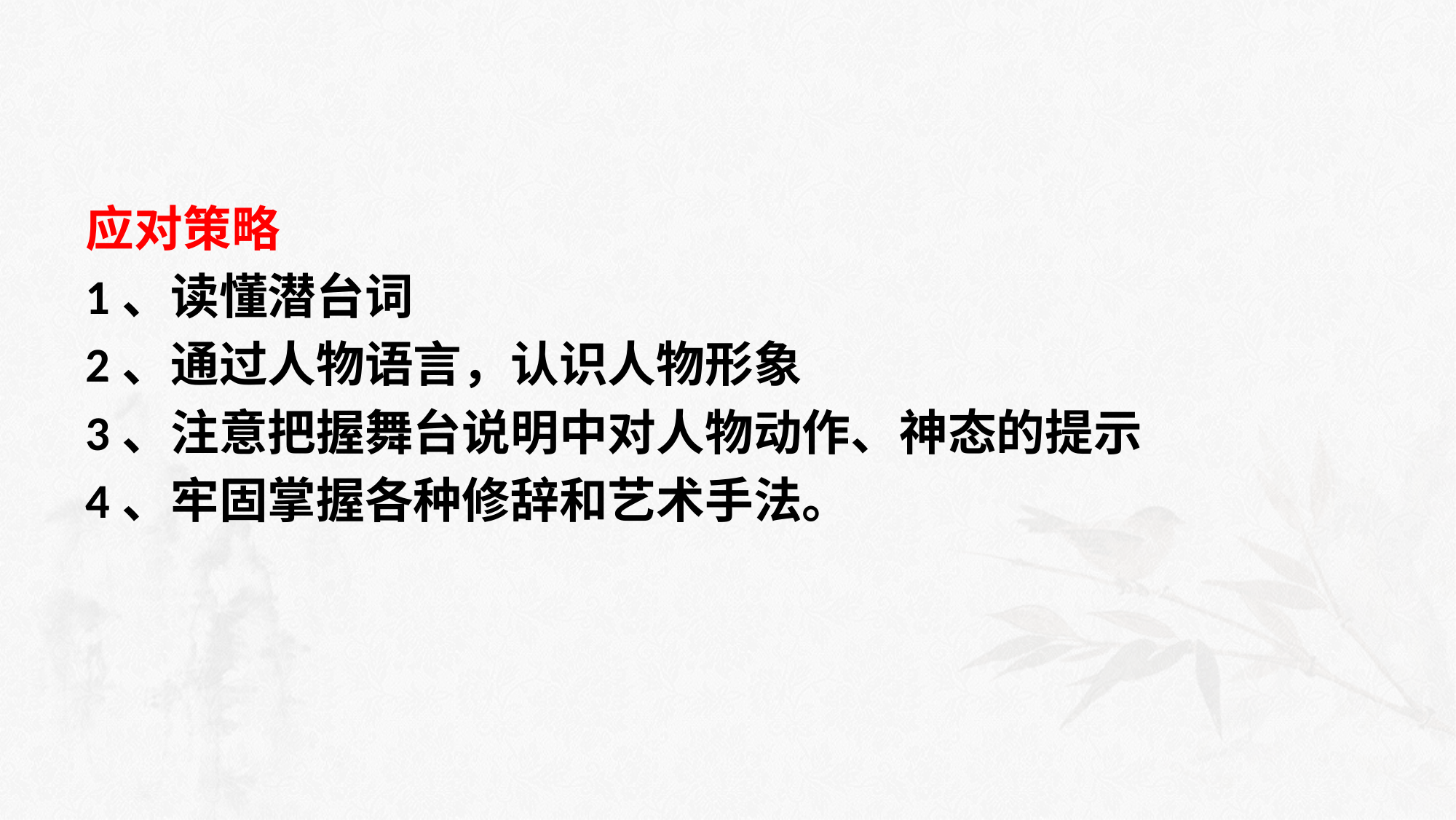

#
应对策略
1、读懂潜台词
2、通过人物语言，认识人物形象
3、注意把握舞台说明中对人物动作、神态的提示
4、牢固掌握各种修辞和艺术手法。